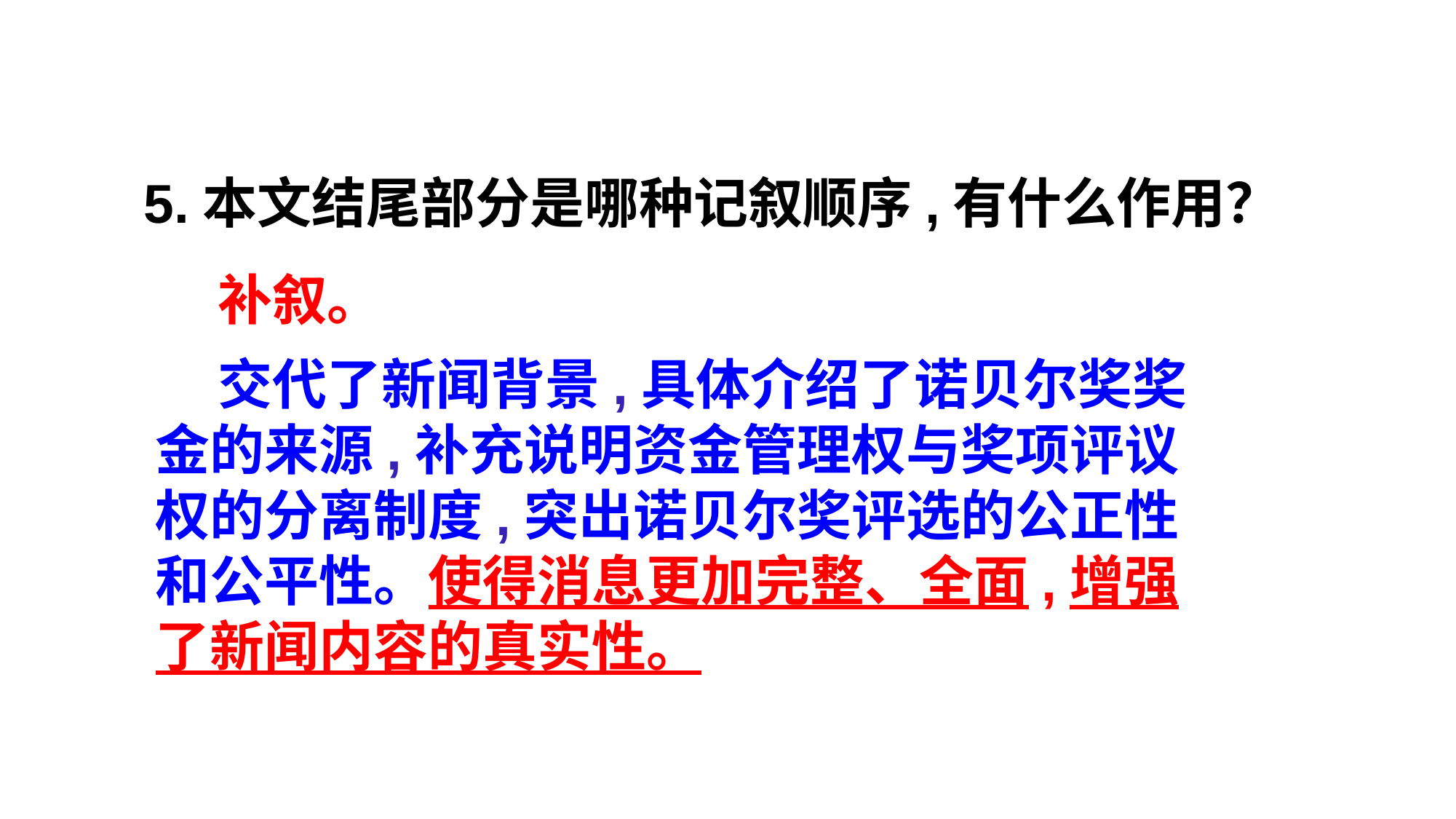

5.本文结尾部分是哪种记叙顺序,有什么作用？
     补叙。
    交代了新闻背景,具体介绍了诺贝尔奖奖金的来源,补充说明资金管理权与奖项评议权的分离制度,突出诺贝尔奖评选的公正性和公平性。使得消息更加完整、全面,增强了新闻内容的真实性。